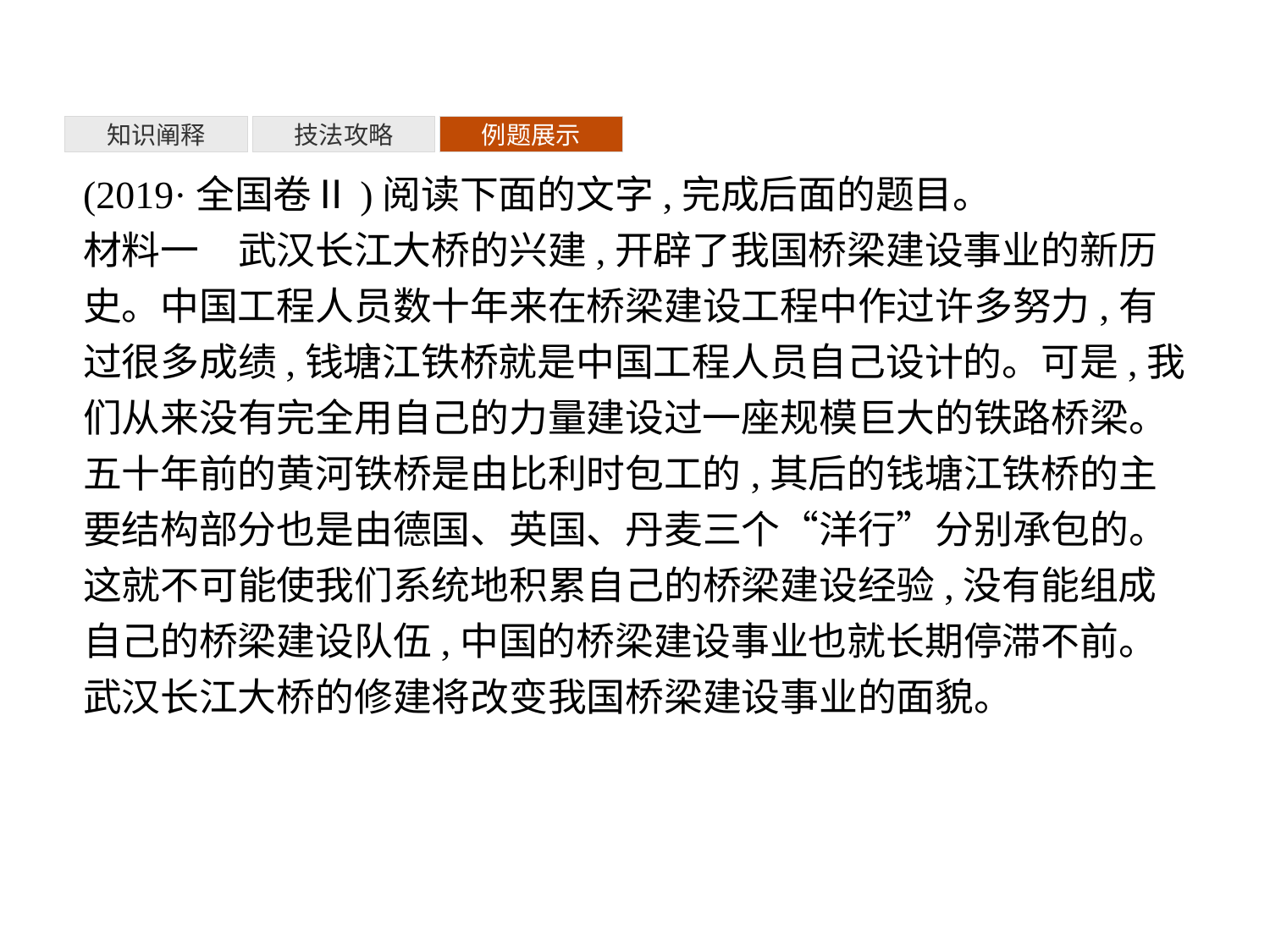

知识阐释
技法攻略
例题展示
(2019·全国卷Ⅱ)阅读下面的文字,完成后面的题目。
材料一　武汉长江大桥的兴建,开辟了我国桥梁建设事业的新历史。中国工程人员数十年来在桥梁建设工程中作过许多努力,有过很多成绩,钱塘江铁桥就是中国工程人员自己设计的。可是,我们从来没有完全用自己的力量建设过一座规模巨大的铁路桥梁。五十年前的黄河铁桥是由比利时包工的,其后的钱塘江铁桥的主要结构部分也是由德国、英国、丹麦三个“洋行”分别承包的。这就不可能使我们系统地积累自己的桥梁建设经验,没有能组成自己的桥梁建设队伍,中国的桥梁建设事业也就长期停滞不前。武汉长江大桥的修建将改变我国桥梁建设事业的面貌。